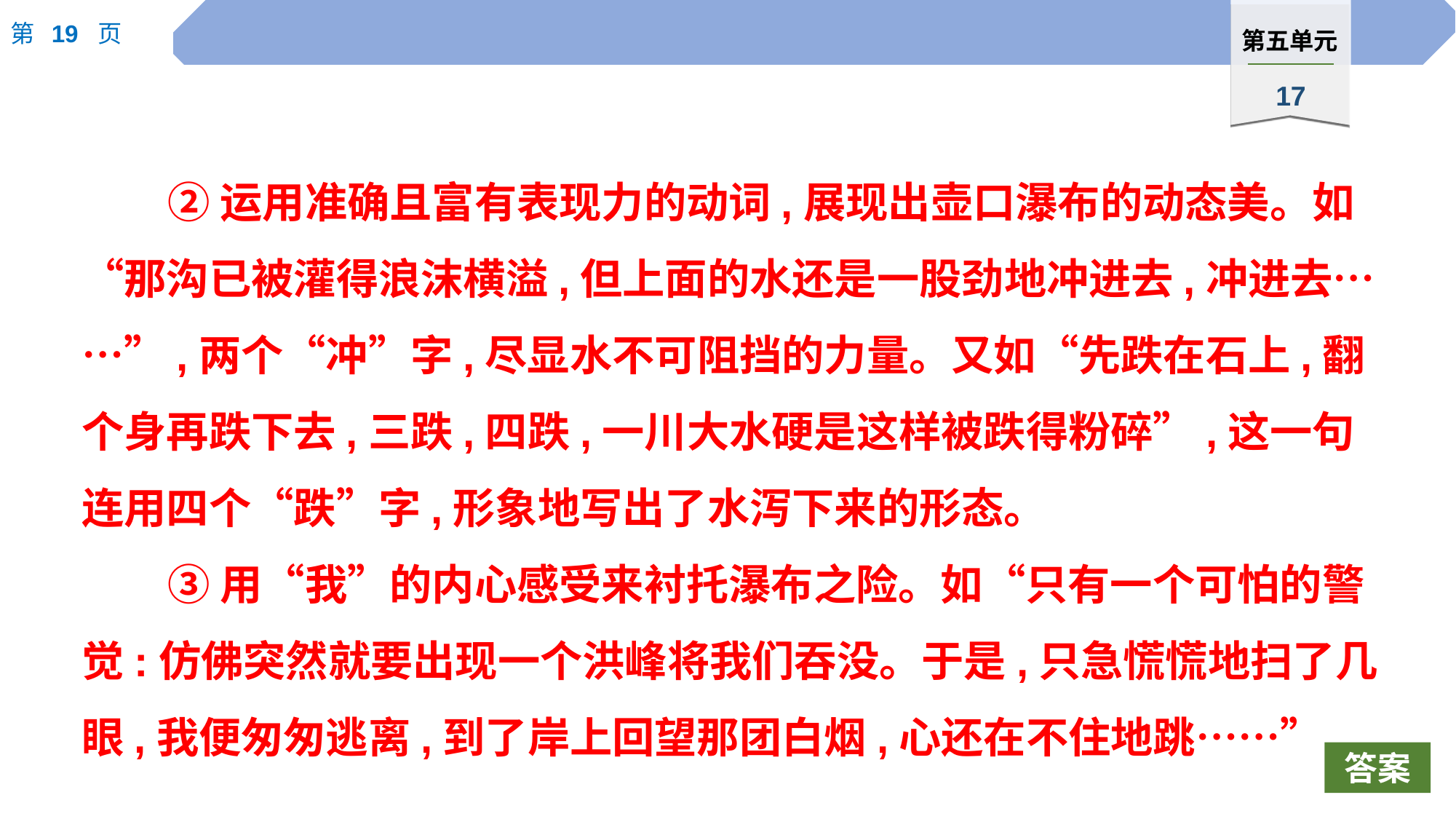

②运用准确且富有表现力的动词,展现出壶口瀑布的动态美。如“那沟已被灌得浪沫横溢,但上面的水还是一股劲地冲进去,冲进去……”,两个“冲”字,尽显水不可阻挡的力量。又如“先跌在石上,翻个身再跌下去,三跌,四跌,一川大水硬是这样被跌得粉碎”,这一句连用四个“跌”字,形象地写出了水泻下来的形态。
③用“我”的内心感受来衬托瀑布之险。如“只有一个可怕的警觉:仿佛突然就要出现一个洪峰将我们吞没。于是,只急慌慌地扫了几眼,我便匆匆逃离,到了岸上回望那团白烟,心还在不住地跳……”
答案